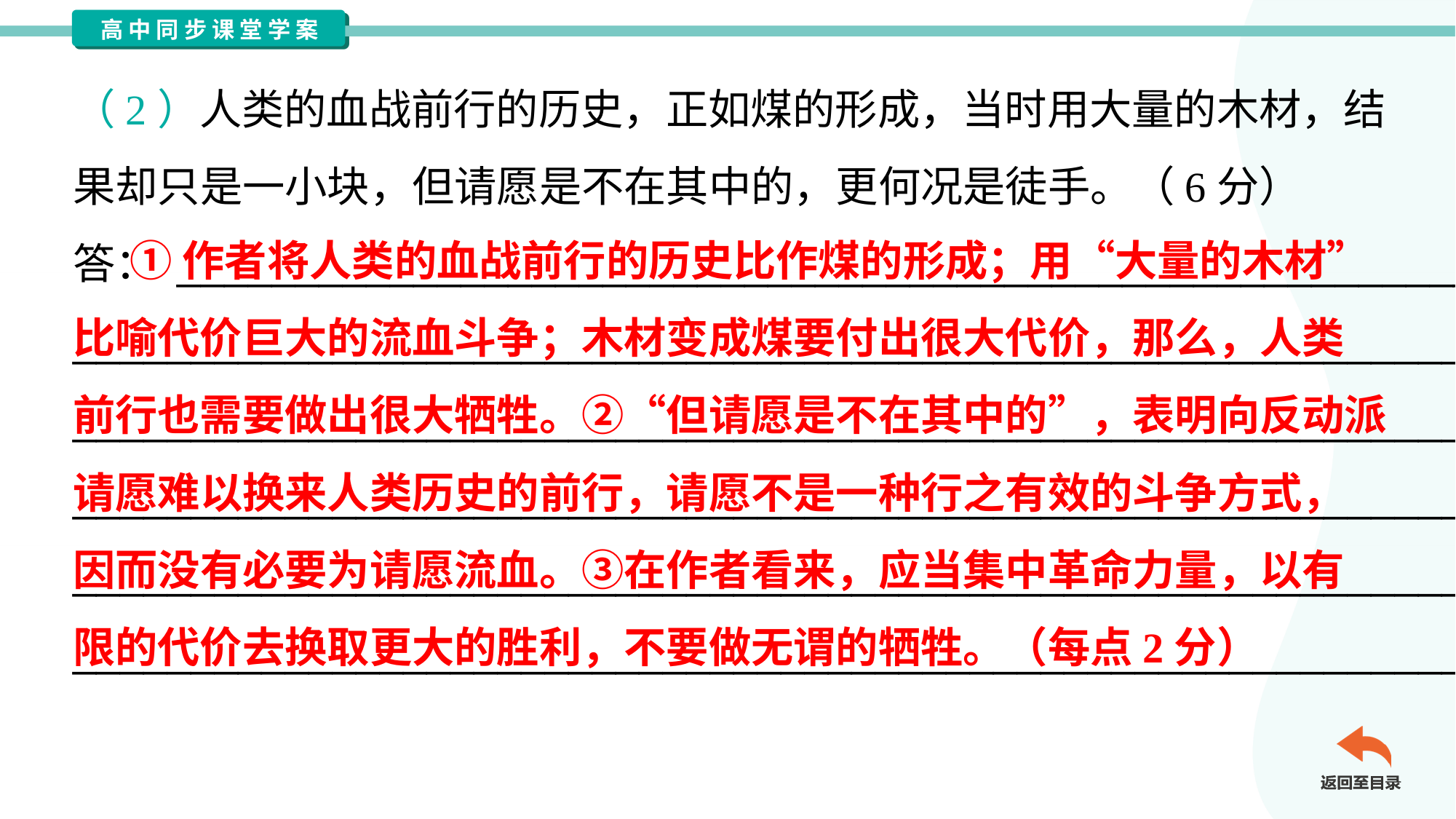

（2）人类的血战前行的历史，正如煤的形成，当时用大量的木材，结
果却只是一小块，但请愿是不在其中的，更何况是徒手。（6分）
答： ________________________________________________________
_____________________________________________________________
_____________________________________________________________
_____________________________________________________________
_____________________________________________________________
_____________________________________________________________
      ①作者将人类的血战前行的历史比作煤的形成；用“大量的木材”
比喻代价巨大的流血斗争；木材变成煤要付出很大代价，那么，人类
前行也需要做出很大牺牲。②“但请愿是不在其中的”，表明向反动派
请愿难以换来人类历史的前行，请愿不是一种行之有效的斗争方式，
因而没有必要为请愿流血。③在作者看来，应当集中革命力量，以有
限的代价去换取更大的胜利，不要做无谓的牺牲。（每点2分）